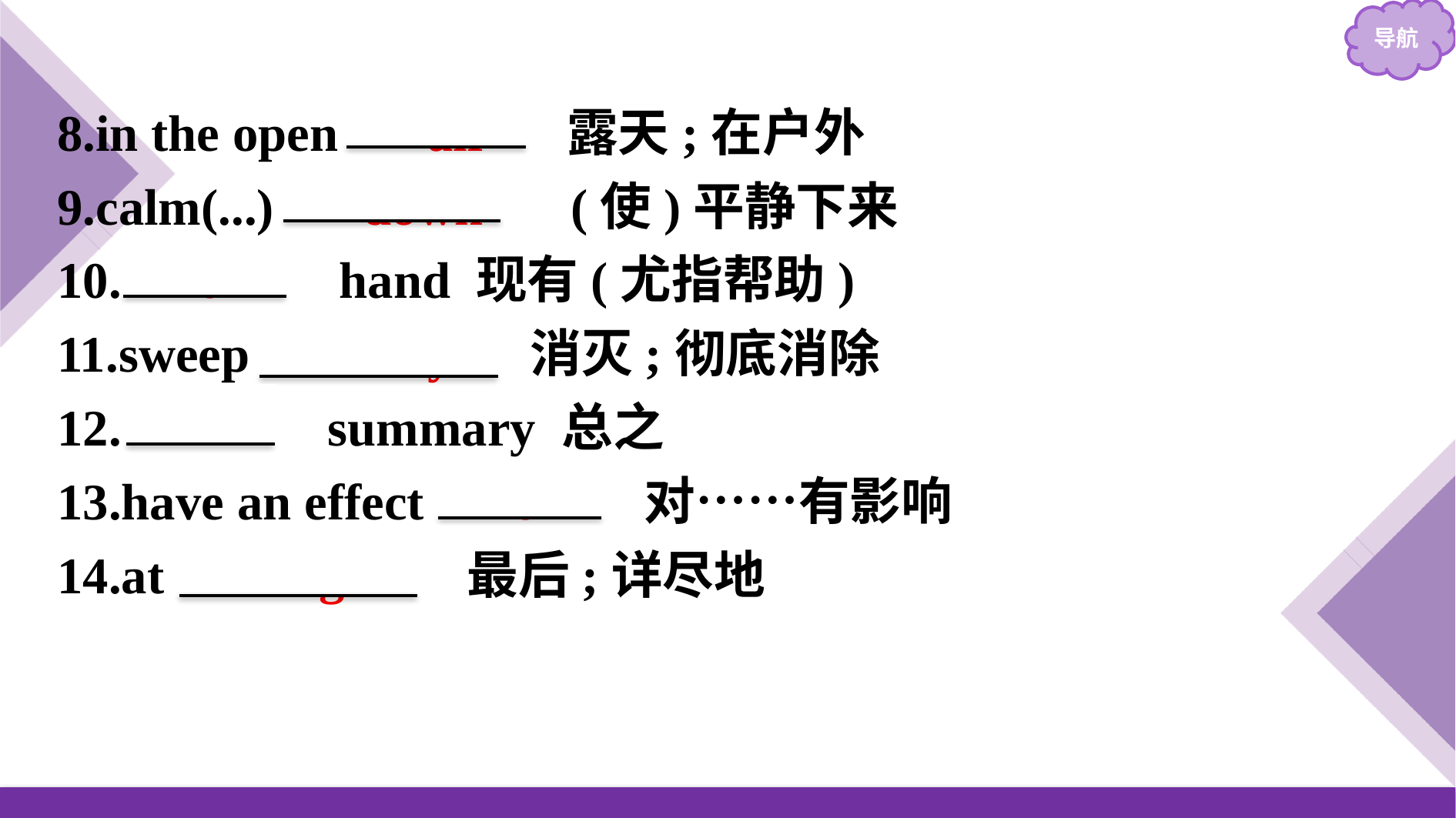

8.in the open 　air　 露天;在户外
9.calm(...) 　down　 (使)平静下来
10.　on　 hand 现有(尤指帮助)
11.sweep 　away　 消灭;彻底消除
12.　in　 summary 总之
13.have an effect 　on　 对……有影响
14.at 　length　 最后;详尽地